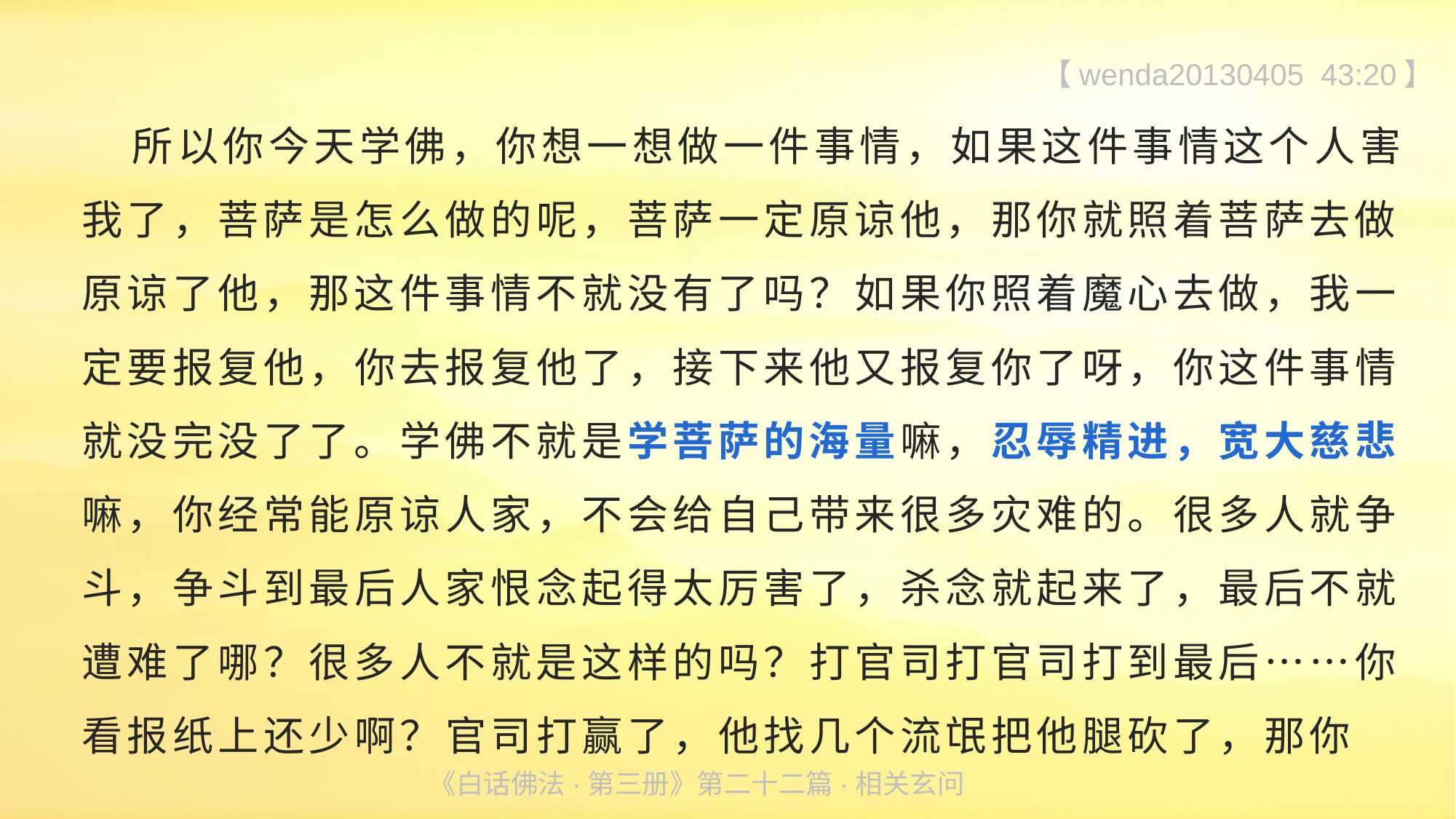

【wenda20130405  43:20】
   所以你今天学佛，你想一想做一件事情，如果这件事情这个人害我了，菩萨是怎么做的呢，菩萨一定原谅他，那你就照着菩萨去做原谅了他，那这件事情不就没有了吗？如果你照着魔心去做，我一定要报复他，你去报复他了，接下来他又报复你了呀，你这件事情就没完没了了。学佛不就是学菩萨的海量嘛，忍辱精进，宽大慈悲嘛，你经常能原谅人家，不会给自己带来很多灾难的。很多人就争斗，争斗到最后人家恨念起得太厉害了，杀念就起来了，最后不就遭难了哪？很多人不就是这样的吗？打官司打官司打到最后……你看报纸上还少啊？官司打赢了，他找几个流氓把他腿砍了，那你
《白话佛法·第三册》第二十二篇·相关玄问